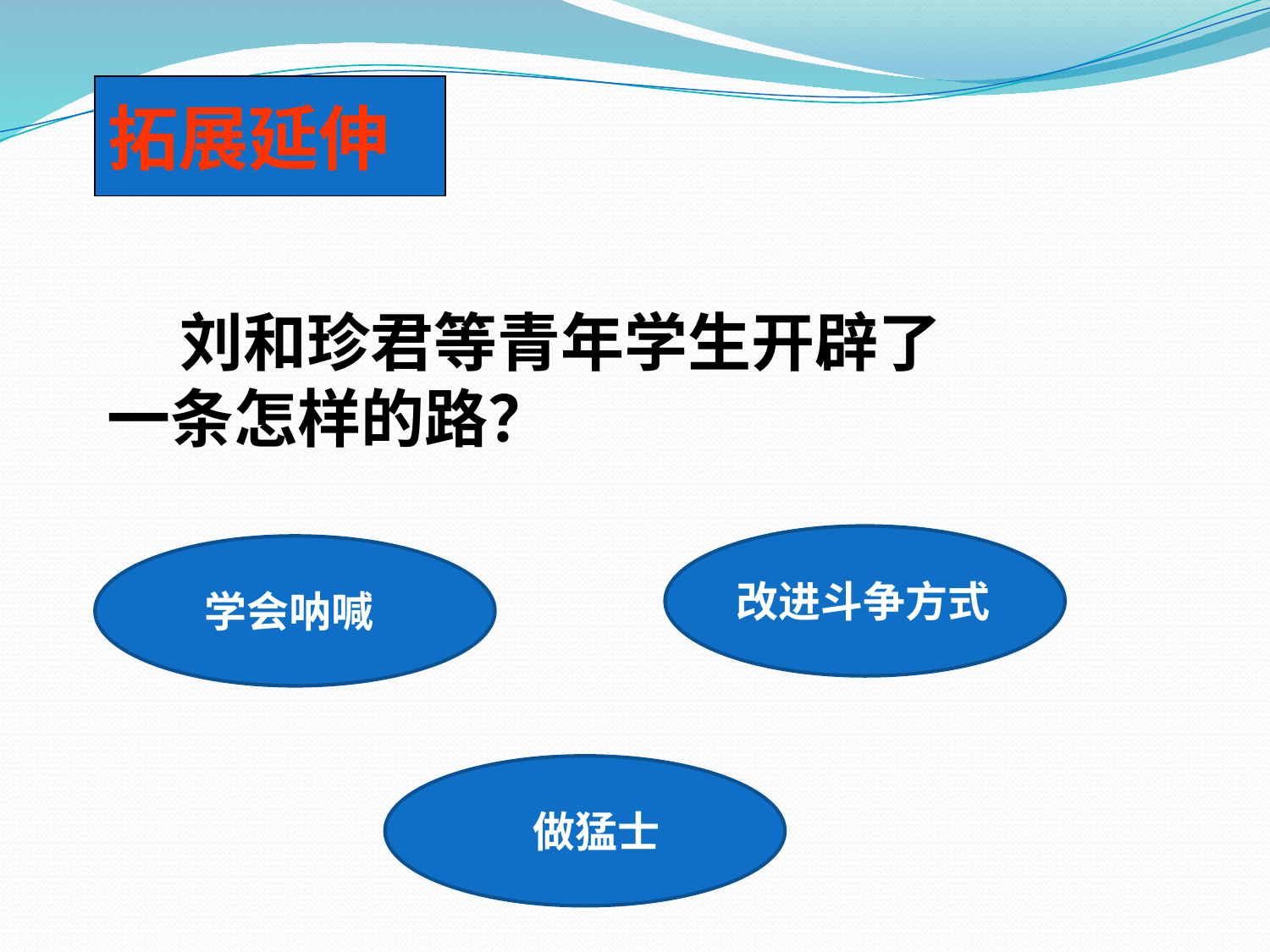

拓展延伸
    刘和珍君等青年学生开辟了一条怎样的路？
改进斗争方式
   学会呐喊
       做猛士